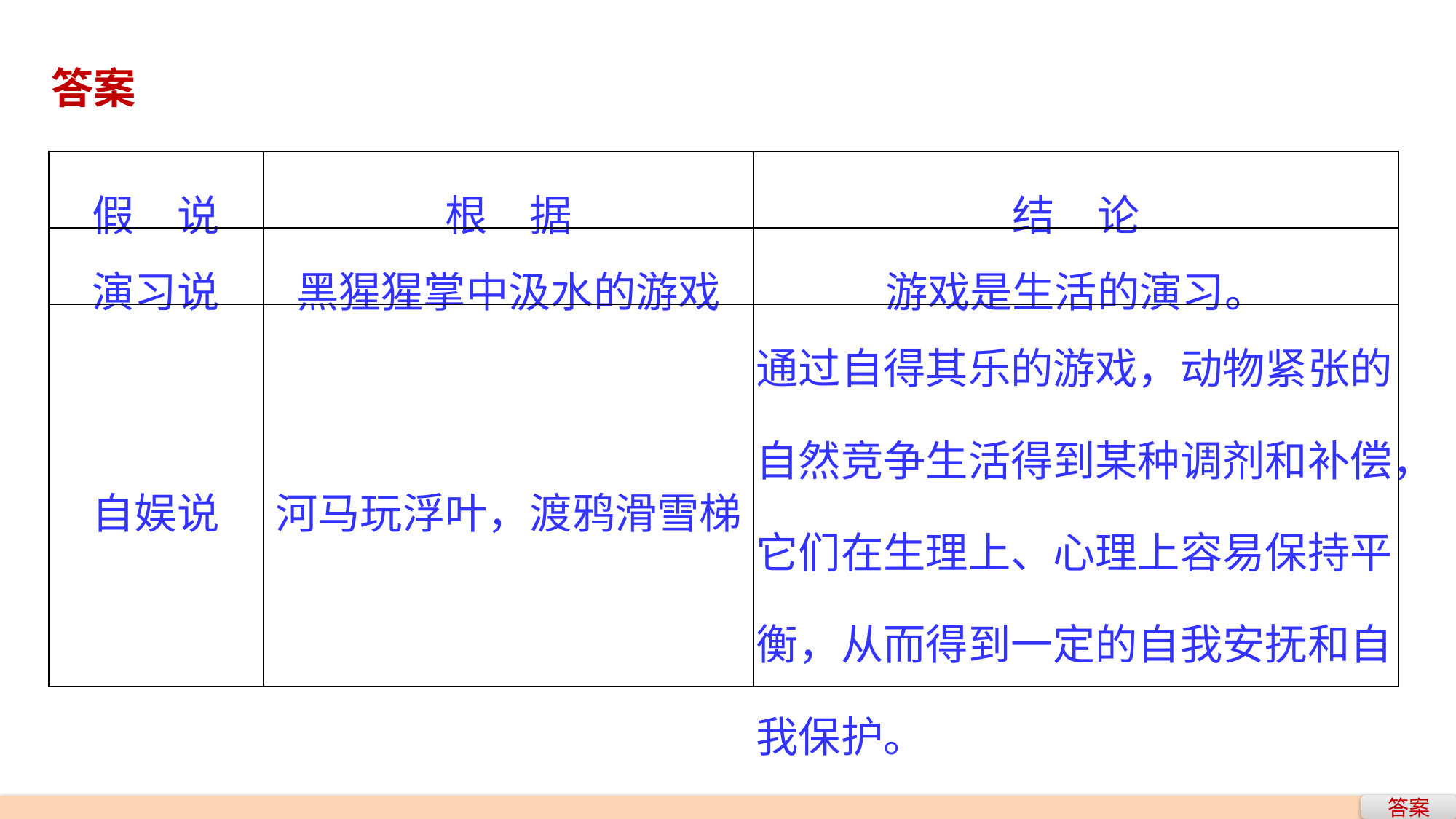

答案
| 假　说 | 根　据 | 结　论 |
| --- | --- | --- |
| 演习说 | 黑猩猩掌中汲水的游戏 | 游戏是生活的演习。 |
| 自娱说 | 河马玩浮叶，渡鸦滑雪梯 | 通过自得其乐的游戏，动物紧张的自然竞争生活得到某种调剂和补偿，它们在生理上、心理上容易保持平衡，从而得到一定的自我安抚和自我保护。 |
答案